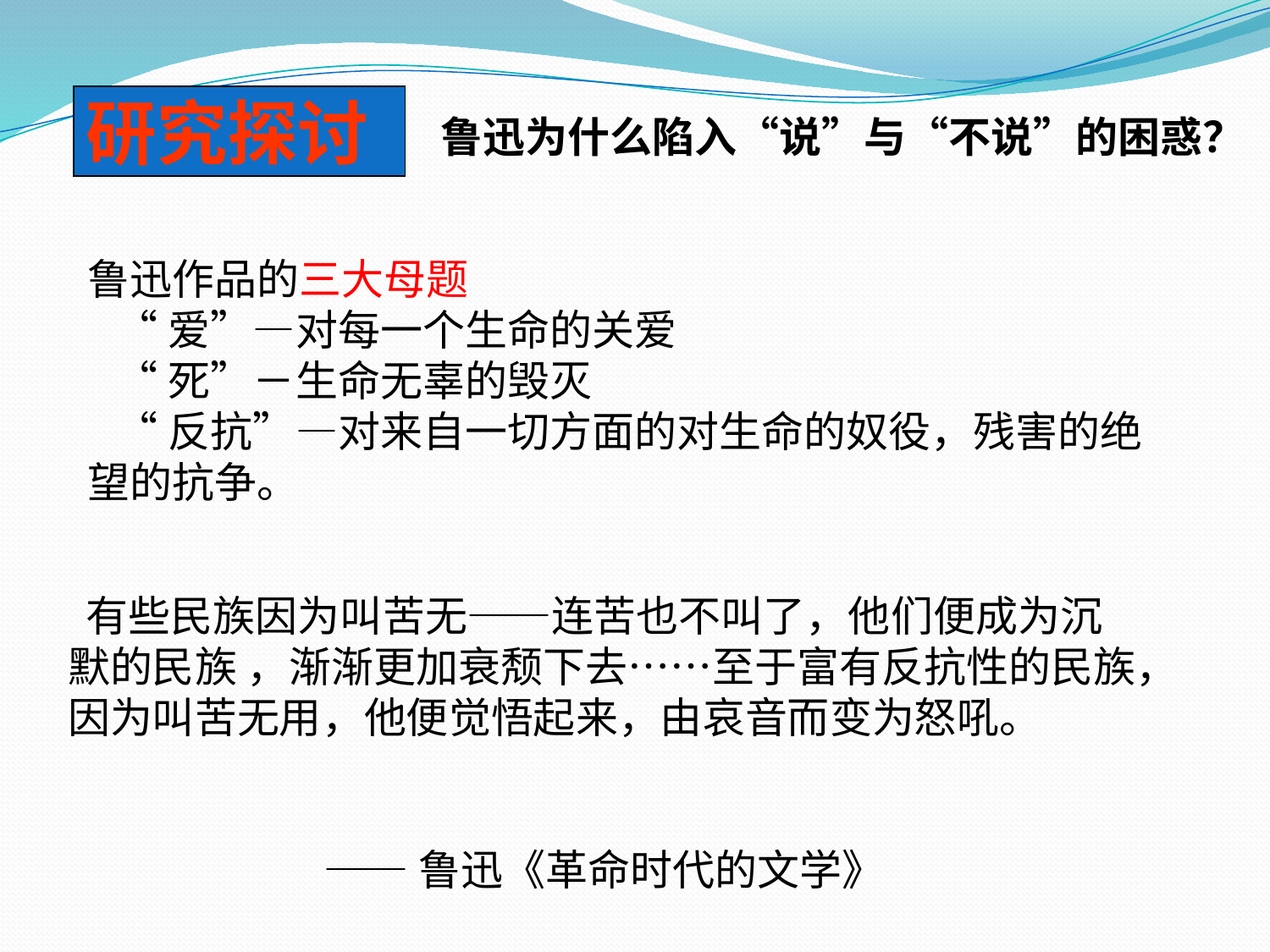

鲁迅为什么陷入“说”与“不说”的困惑？
研究探讨
鲁迅作品的三大母题
   “爱”—对每一个生命的关爱
   “死”－生命无辜的毁灭
   “反抗”—对来自一切方面的对生命的奴役，残害的绝望的抗争。
有些民族因为叫苦无——连苦也不叫了，他们便成为沉默的民族 ，渐渐更加衰颓下去……至于富有反抗性的民族，因为叫苦无用，他便觉悟起来，由哀音而变为怒吼。

                      ——鲁迅《革命时代的文学》